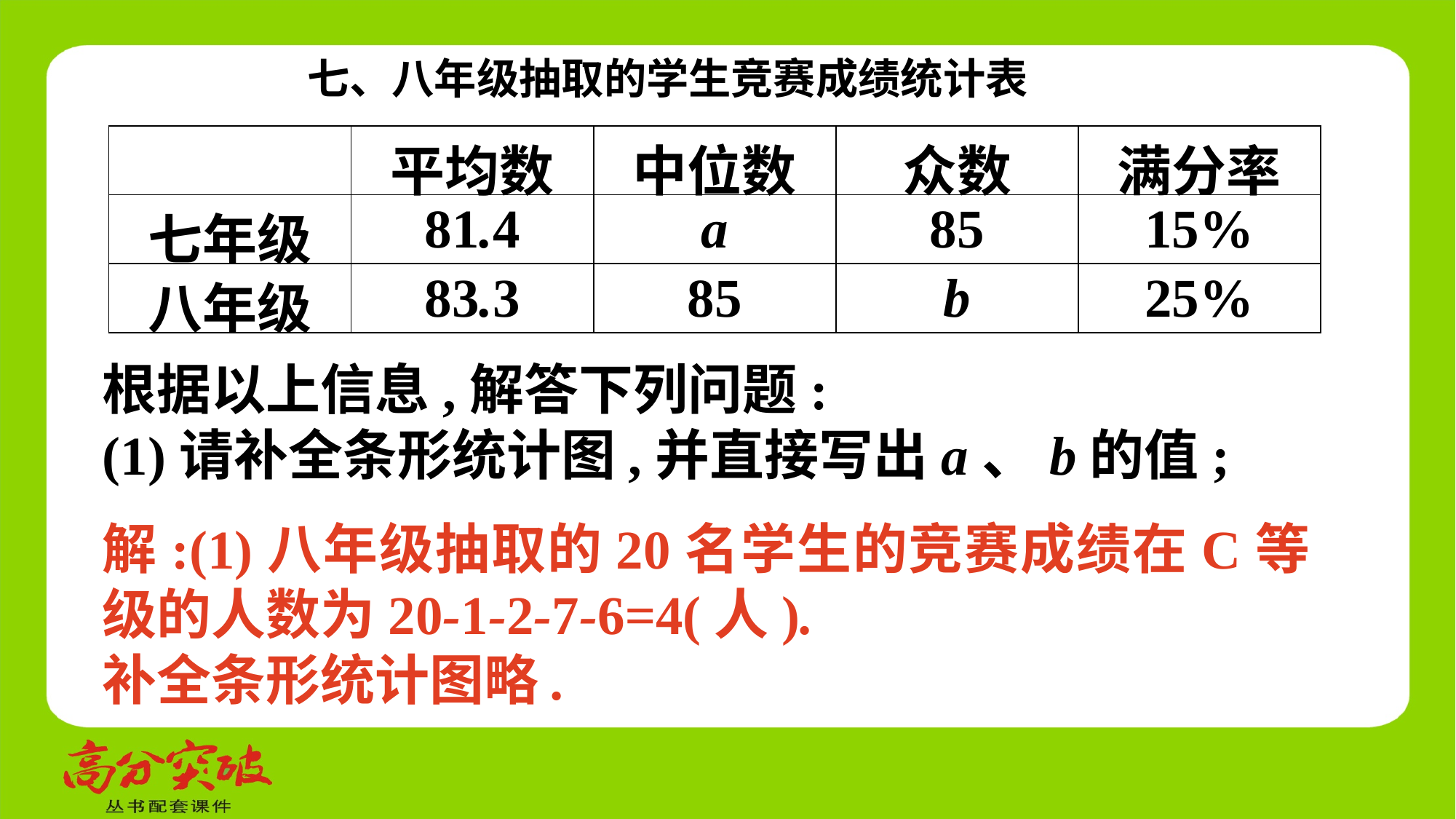

七、八年级抽取的学生竞赛成绩统计表
|  | 平均数 | 中位数 | 众数 | 满分率 |
| --- | --- | --- | --- | --- |
| 七年级 | 81.4 | a | 85 | 15% |
| 八年级 | 83.3 | 85 | b | 25% |
根据以上信息,解答下列问题:
(1)请补全条形统计图,并直接写出a、b的值;
解:(1)八年级抽取的20名学生的竞赛成绩在C等级的人数为20-1-2-7-6=4(人).
补全条形统计图略.